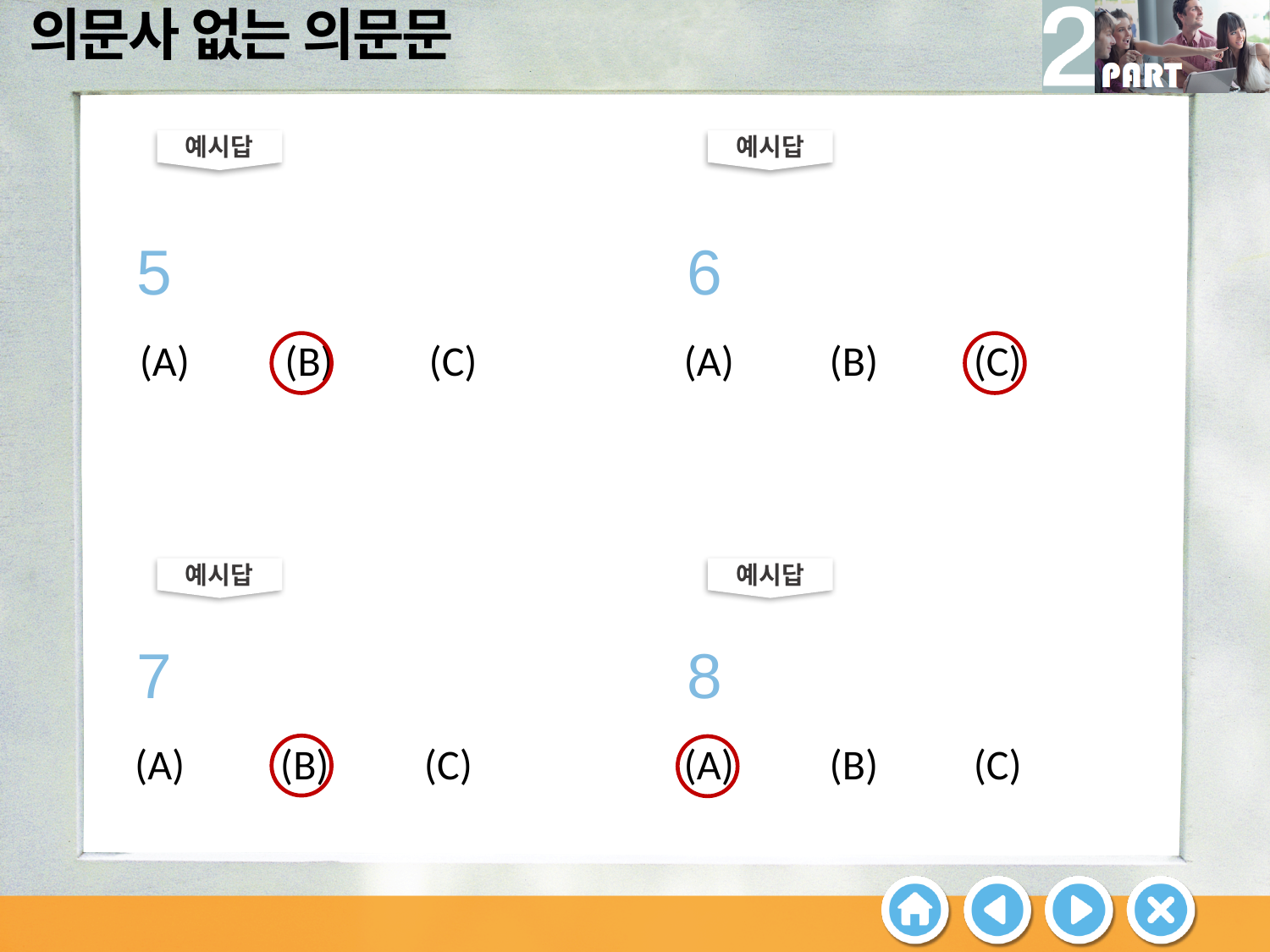

예시답
예시답
5
6
(A)          (B)          (C)
(A)          (B)          (C)

예시답
예시답
7
8
(A)          (B)          (C)
(A)          (B)          (C)